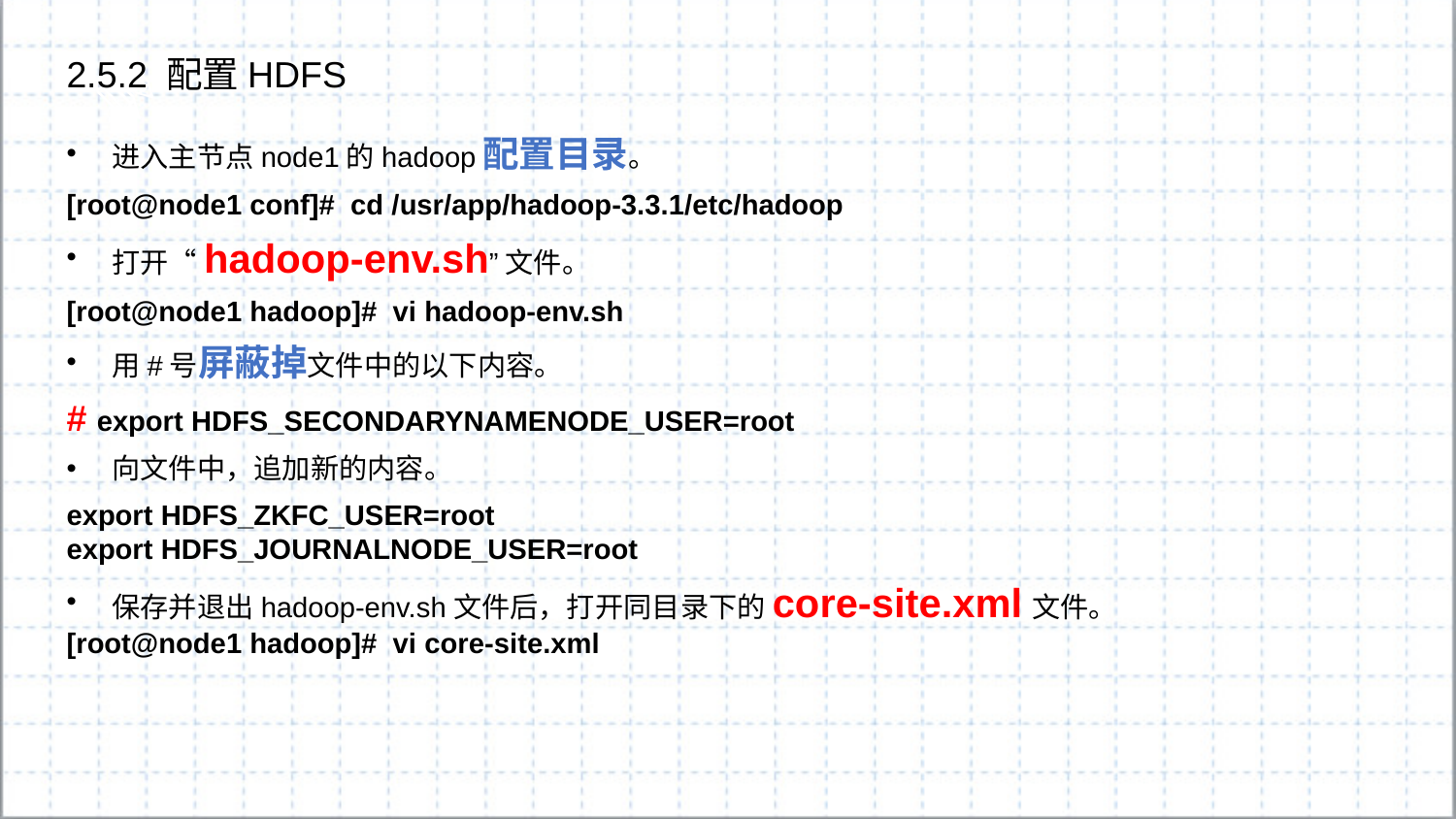

2.5.2 配置HDFS
进入主节点node1的hadoop配置目录。
[root@node1 conf]#  cd /usr/app/hadoop-3.3.1/etc/hadoop
打开“hadoop-env.sh”文件。
[root@node1 hadoop]#  vi hadoop-env.sh
用#号屏蔽掉文件中的以下内容。
# export HDFS_SECONDARYNAMENODE_USER=root
向文件中，追加新的内容。
export HDFS_ZKFC_USER=root
export HDFS_JOURNALNODE_USER=root
保存并退出hadoop-env.sh文件后，打开同目录下的core-site.xml文件。
[root@node1 hadoop]#  vi core-site.xml